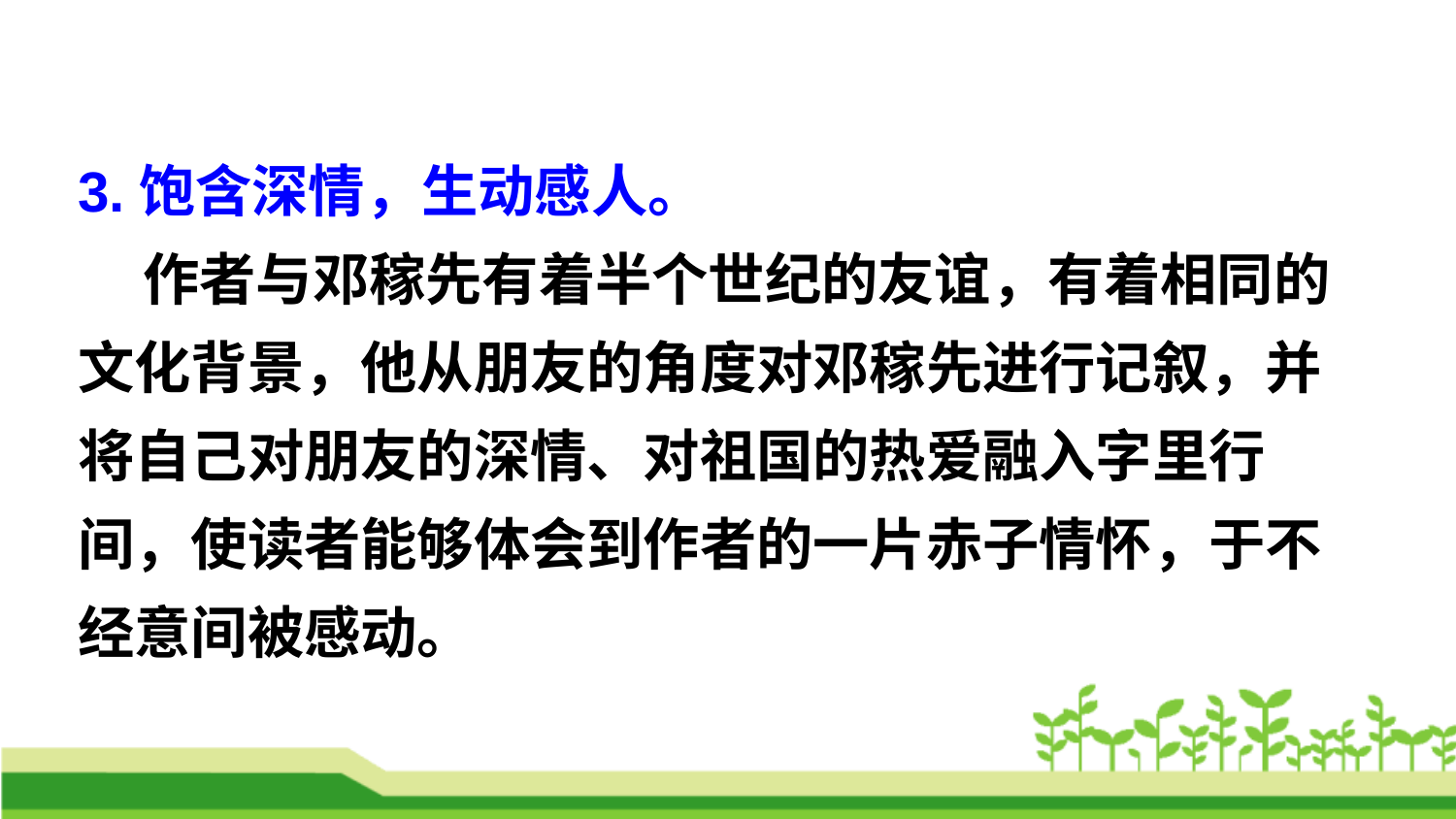

3.饱含深情，生动感人。
    作者与邓稼先有着半个世纪的友谊，有着相同的文化背景，他从朋友的角度对邓稼先进行记叙，并将自己对朋友的深情、对祖国的热爱融入字里行间，使读者能够体会到作者的一片赤子情怀，于不经意间被感动。